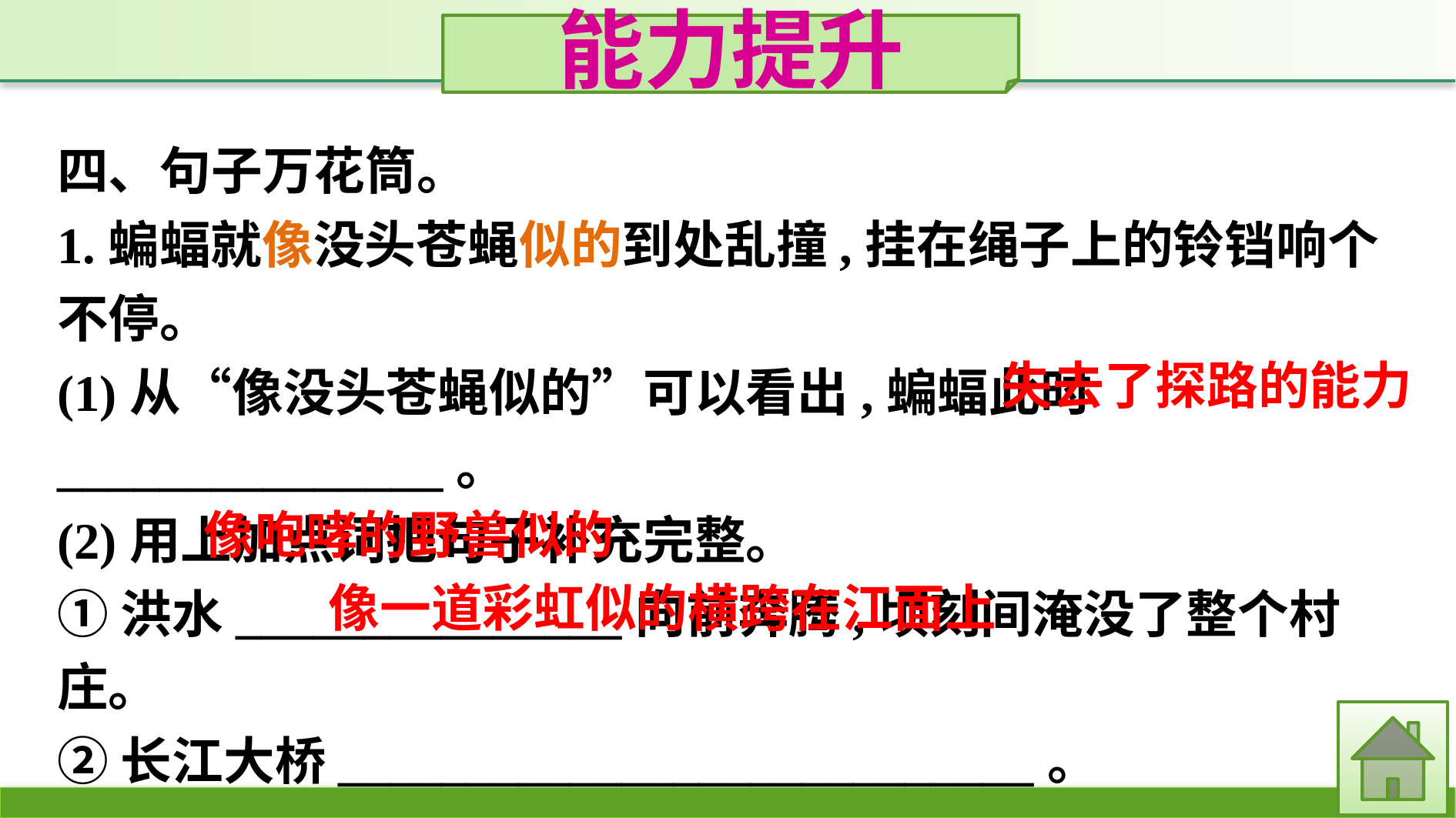

能力提升
四、句子万花筒。
1.蝙蝠就像没头苍蝇似的到处乱撞,挂在绳子上的铃铛响个不停。
(1)从“像没头苍蝇似的”可以看出,蝙蝠此时_______________。
(2)用上加点词把句子补充完整。
①洪水_______________向前奔腾,顷刻间淹没了整个村庄。
②长江大桥___________________________。
失去了探路的能力
像咆哮的野兽似的
像一道彩虹似的横跨在江面上